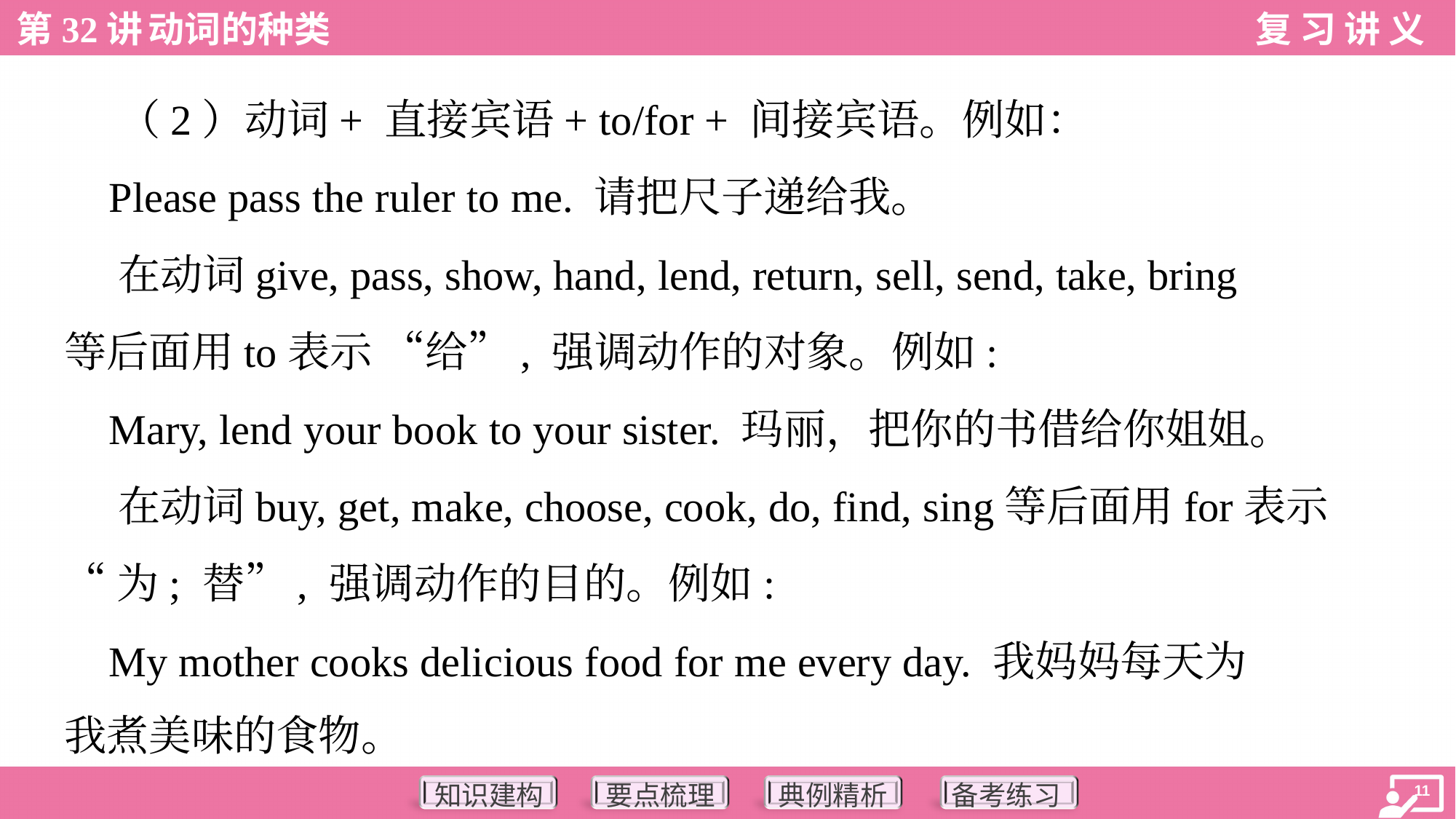

（2）动词+ 直接宾语+ to/for + 间接宾语。例如：
    Please pass the ruler to me. 请把尺子递给我。
    在动词give, pass, show, hand, lend, return, sell, send, take, bring
等后面用to表示 “给”, 强调动作的对象。例如:
    Mary, lend your book to your sister. 玛丽，把你的书借给你姐姐。
    在动词buy, get, make, choose, cook, do, find, sing等后面用for表示
“为; 替”, 强调动作的目的。例如:
    My mother cooks delicious food for me every day. 我妈妈每天为
我煮美味的食物。